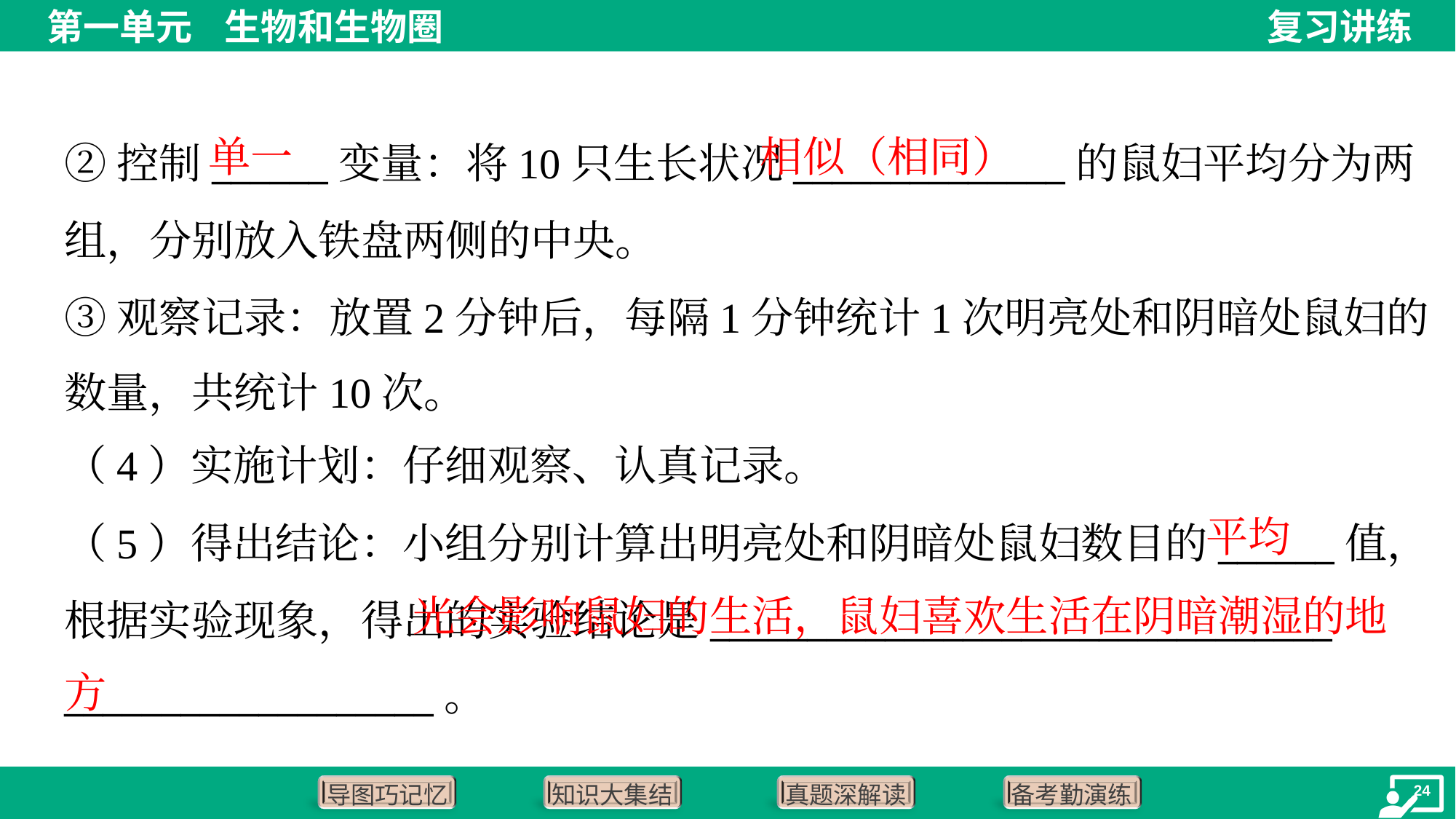

单一
相似（相同）
②控制______变量：将10只生长状况______________的鼠妇平均分为两
组，分别放入铁盘两侧的中央。
③观察记录：放置2分钟后，每隔1分钟统计1次明亮处和阴暗处鼠妇的
数量，共统计10次。
（4）实施计划：仔细观察、认真记录。
平均
（5）得出结论：小组分别计算出明亮处和阴暗处鼠妇数目的______值，
根据实验现象，得出的实验结论是________________________________
___________________。
                               光会影响鼠妇的生活，鼠妇喜欢生活在阴暗潮湿的地方